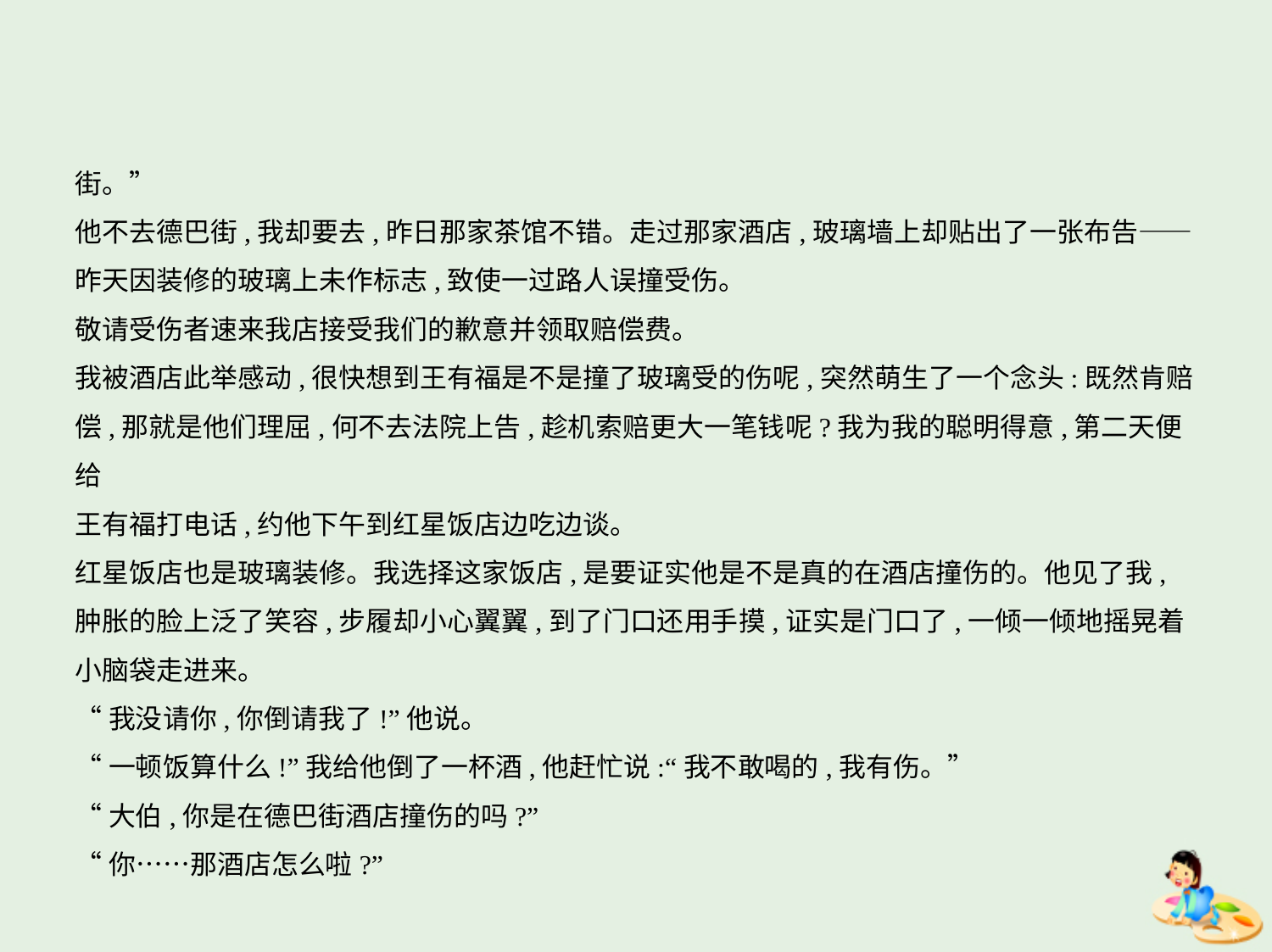

街。”
他不去德巴街,我却要去,昨日那家茶馆不错。走过那家酒店,玻璃墙上却贴出了一张布告——
昨天因装修的玻璃上未作标志,致使一过路人误撞受伤。
敬请受伤者速来我店接受我们的歉意并领取赔偿费。
我被酒店此举感动,很快想到王有福是不是撞了玻璃受的伤呢,突然萌生了一个念头:既然肯赔
偿,那就是他们理屈,何不去法院上告,趁机索赔更大一笔钱呢?我为我的聪明得意,第二天便给
王有福打电话,约他下午到红星饭店边吃边谈。
红星饭店也是玻璃装修。我选择这家饭店,是要证实他是不是真的在酒店撞伤的。他见了我,
肿胀的脸上泛了笑容,步履却小心翼翼,到了门口还用手摸,证实是门口了,一倾一倾地摇晃着
小脑袋走进来。
“我没请你,你倒请我了!”他说。
“一顿饭算什么!”我给他倒了一杯酒,他赶忙说:“我不敢喝的,我有伤。”
“大伯,你是在德巴街酒店撞伤的吗?”
“你……那酒店怎么啦?”